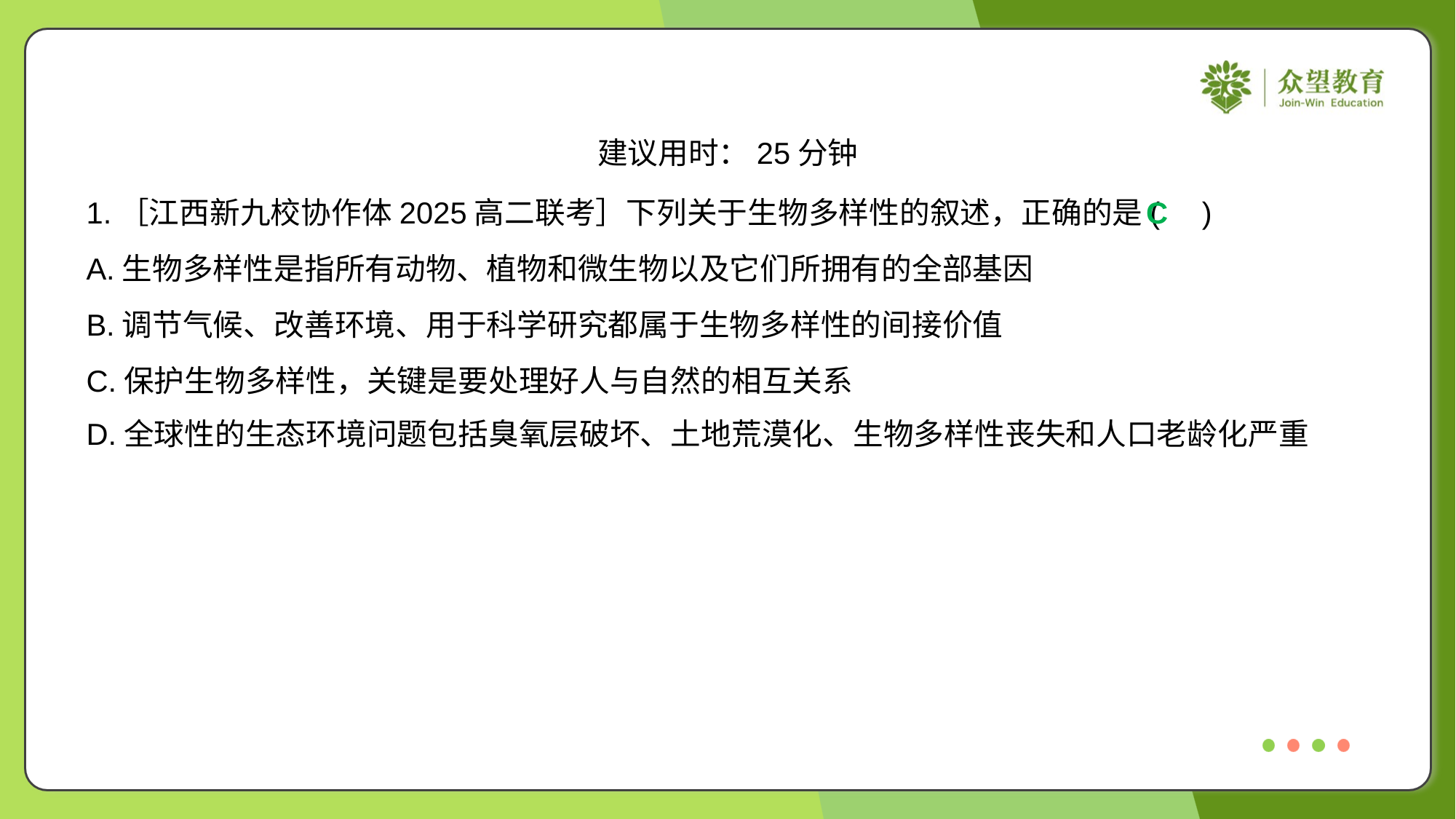

建议用时：25分钟
1.［江西新九校协作体2025高二联考］下列关于生物多样性的叙述，正确的是(     )
C
A.生物多样性是指所有动物、植物和微生物以及它们所拥有的全部基因
B.调节气候、改善环境、用于科学研究都属于生物多样性的间接价值
C.保护生物多样性，关键是要处理好人与自然的相互关系
D.全球性的生态环境问题包括臭氧层破坏、土地荒漠化、生物多样性丧失和人口老龄化严重